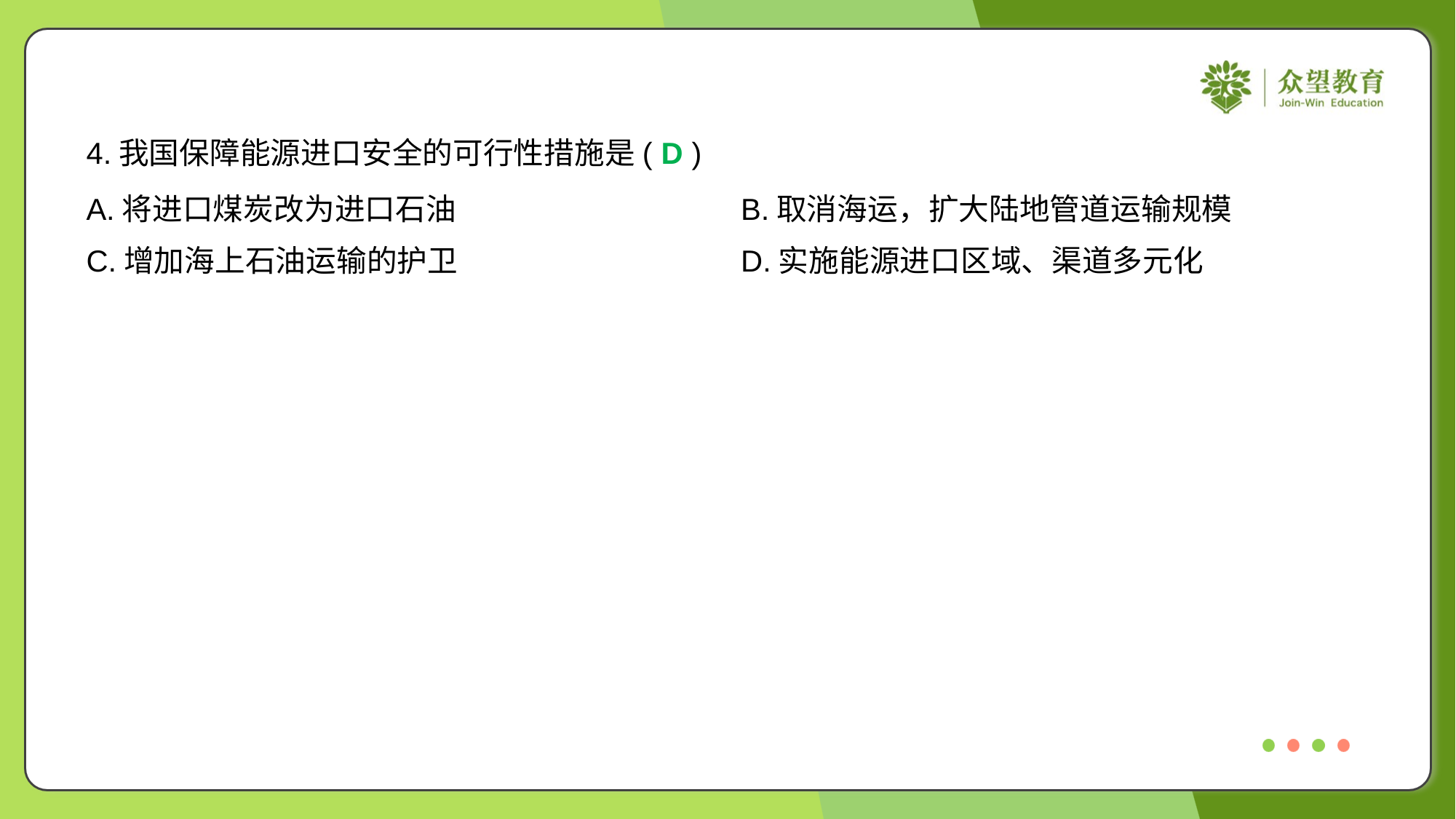

4.我国保障能源进口安全的可行性措施是(     )
D
A.将进口煤炭改为进口石油	B.取消海运，扩大陆地管道运输规模
C.增加海上石油运输的护卫	D.实施能源进口区域、渠道多元化